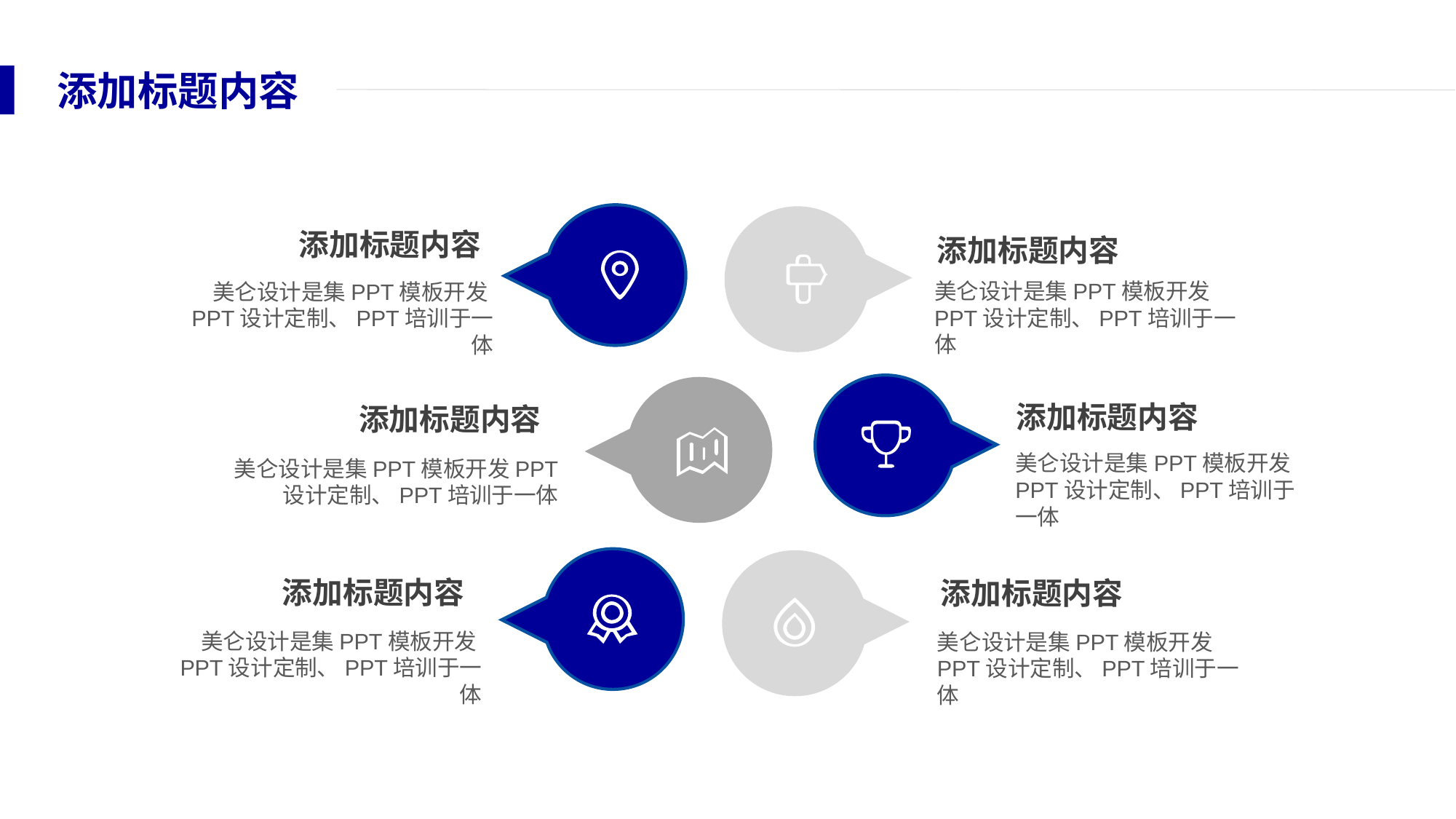

添加标题内容

添加标题内容
添加标题内容

美仑设计是集PPT模板开发PPT设计定制、PPT培训于一体
美仑设计是集PPT模板开发PPT设计定制、PPT培训于一体

添加标题内容
添加标题内容

美仑设计是集PPT模板开发PPT设计定制、PPT培训于一体
美仑设计是集PPT模板开发PPT设计定制、PPT培训于一体

添加标题内容
添加标题内容

美仑设计是集PPT模板开发PPT设计定制、PPT培训于一体
美仑设计是集PPT模板开发PPT设计定制、PPT培训于一体